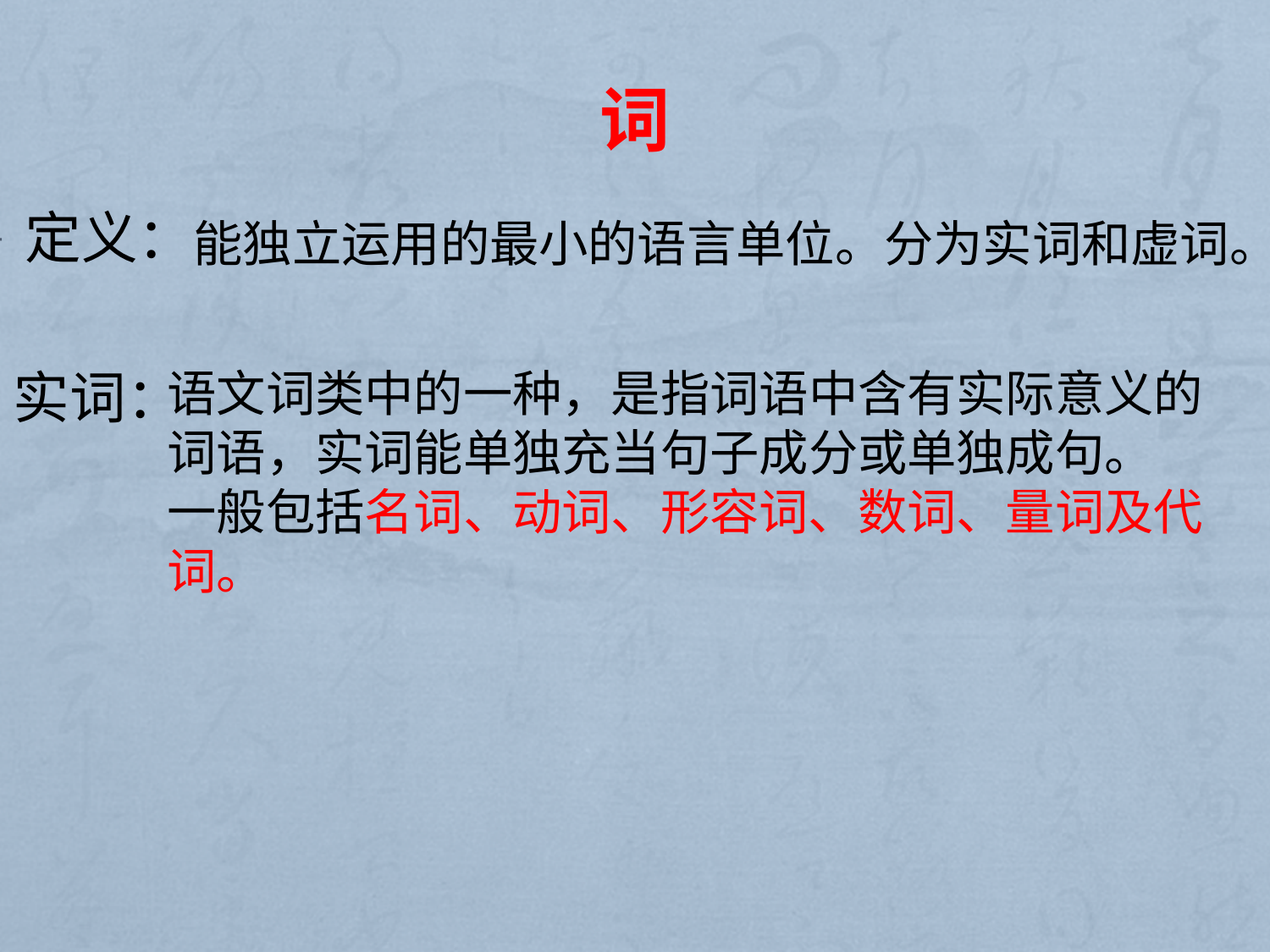

# 词
定义：

能独立运用的最小的语言单位。分为实词和虚词。
实词：
语文词类中的一种，是指词语中含有实际意义的
词语，实词能单独充当句子成分或单独成句。
一般包括名词、动词、形容词、数词、量词及代词。